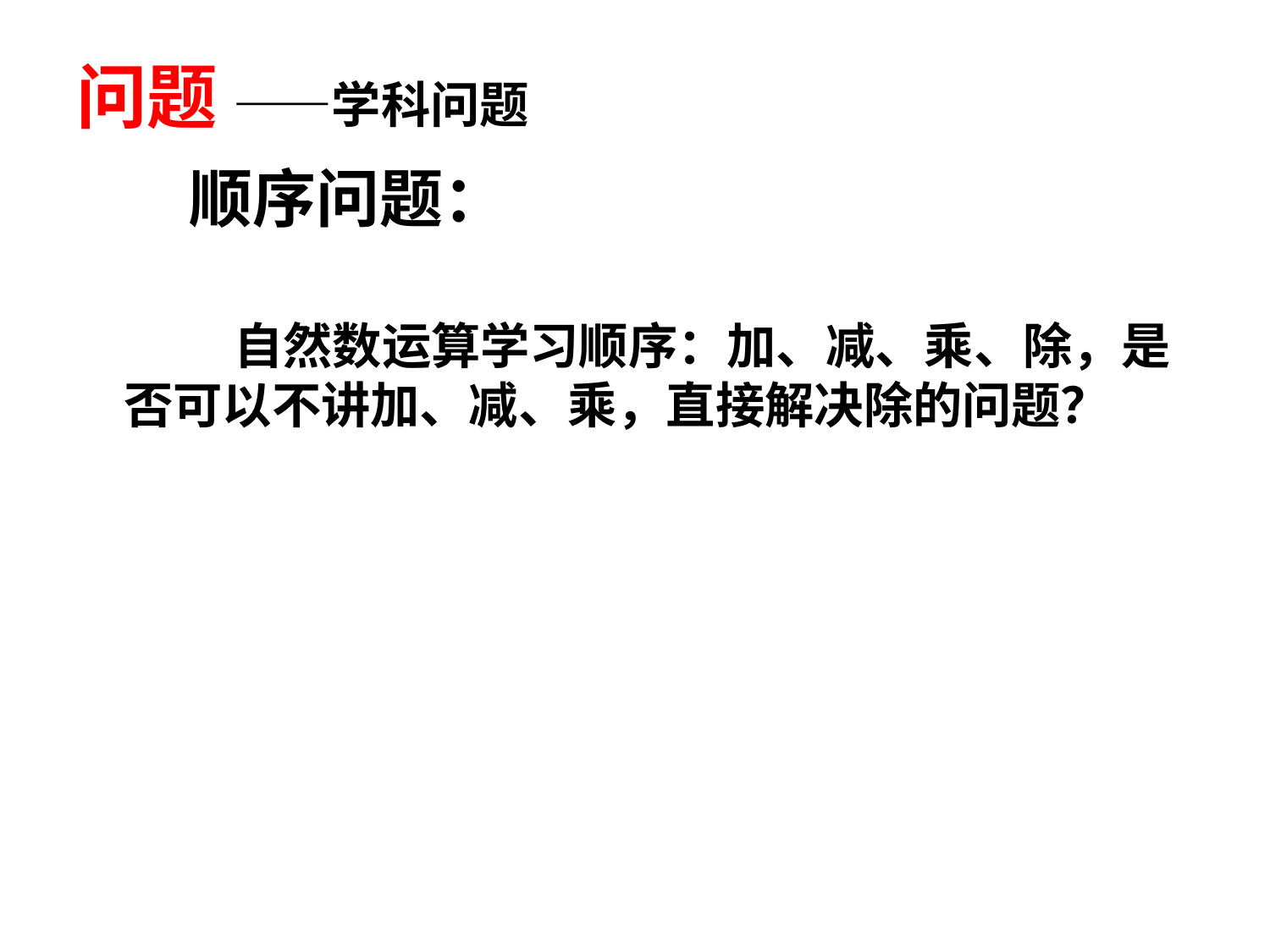

问题 ——学科问题
      顺序问题：

             自然数运算学习顺序：加、减、乘、除，是否可以不讲加、减、乘，直接解决除的问题？